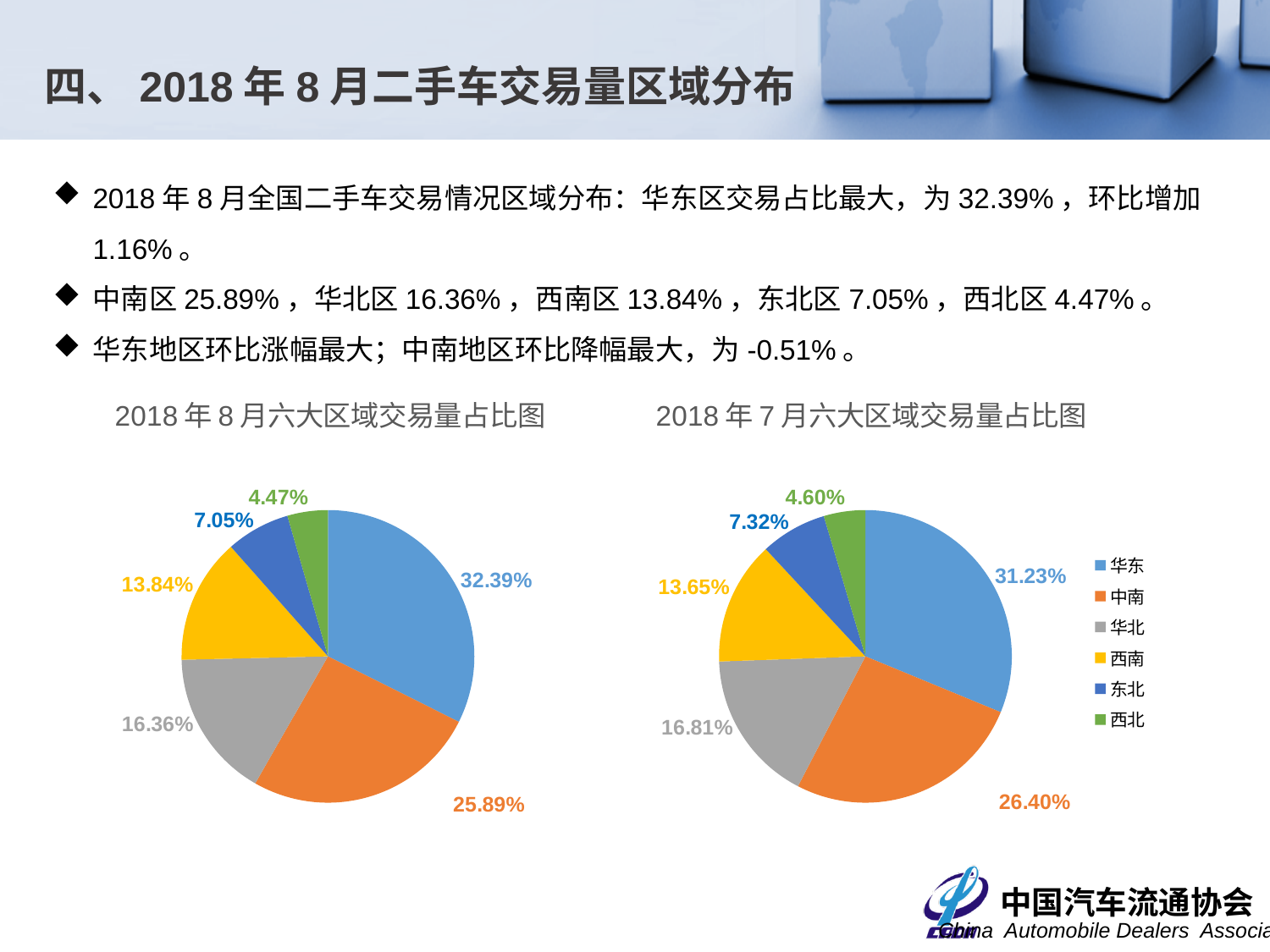

四、2018年8月二手车交易量区域分布
2018年8月全国二手车交易情况区域分布：华东区交易占比最大，为32.39%，环比增加1.16%。
中南区25.89%，华北区16.36%，西南区13.84%，东北区7.05%，西北区4.47%。
华东地区环比涨幅最大；中南地区环比降幅最大，为-0.51%。

### Chart: 2018年8月六大区域交易量占比图

| Category | 交易占比 |
|---|---|
| 华东 | 0.323864813208834 |
| 中南 | 0.25887394858927837 |
| 华北 | 0.16355277892379325 |
| 西南 | 0.1384233259520582 |
| 东北 | 0.0705386085594726 |
| 西北 | 0.04474652476656366 |

### Chart: 2018年7月六大区域交易量占比图

| Category | 交易占比 |
|---|---|
| 华东 | 0.31230345531495546 |
| 中南 | 0.26396248163236574 |
| 华北 | 0.16811554671758278 |
| 西南 | 0.13647834158960326 |
| 东北 | 0.07318369394022049 |
| 西北 | 0.04595648080527228 |